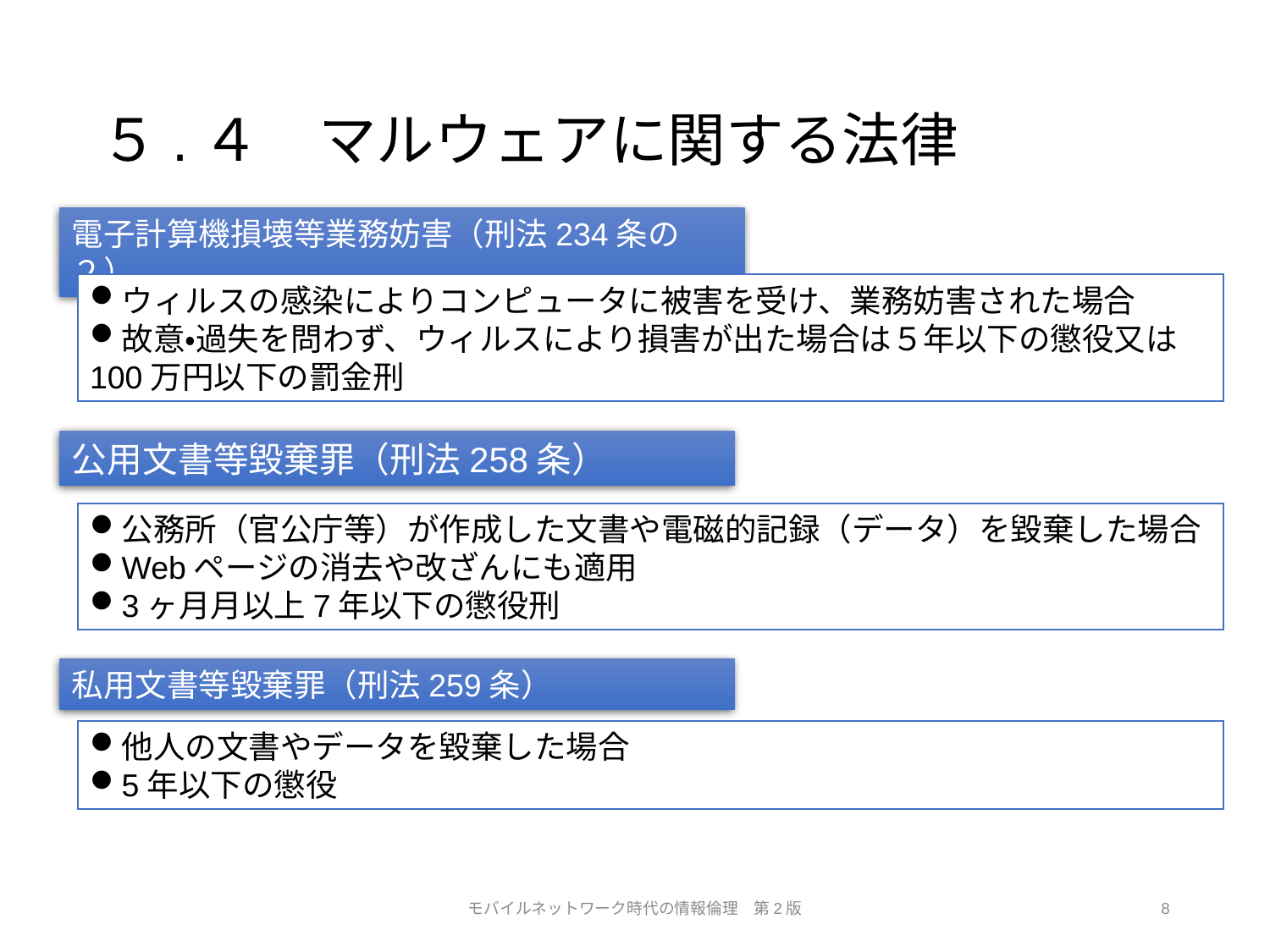

# ５.４　マルウェアに関する法律
電子計算機損壊等業務妨害（刑法234条の２）
ウィルスの感染によりコンピュータに被害を受け、業務妨害された場合
故意・過失を問わず、ウィルスにより損害が出た場合は５年以下の懲役又は100万円以下の罰金刑
公用文書等毀棄罪（刑法258条）
公務所（官公庁等）が作成した文書や電磁的記録（データ）を毀棄した場合
Webページの消去や改ざんにも適用
3ヶ月月以上7年以下の懲役刑
私用文書等毀棄罪（刑法259条）
他人の文書やデータを毀棄した場合
5年以下の懲役
モバイルネットワーク時代の情報倫理　第2版
8